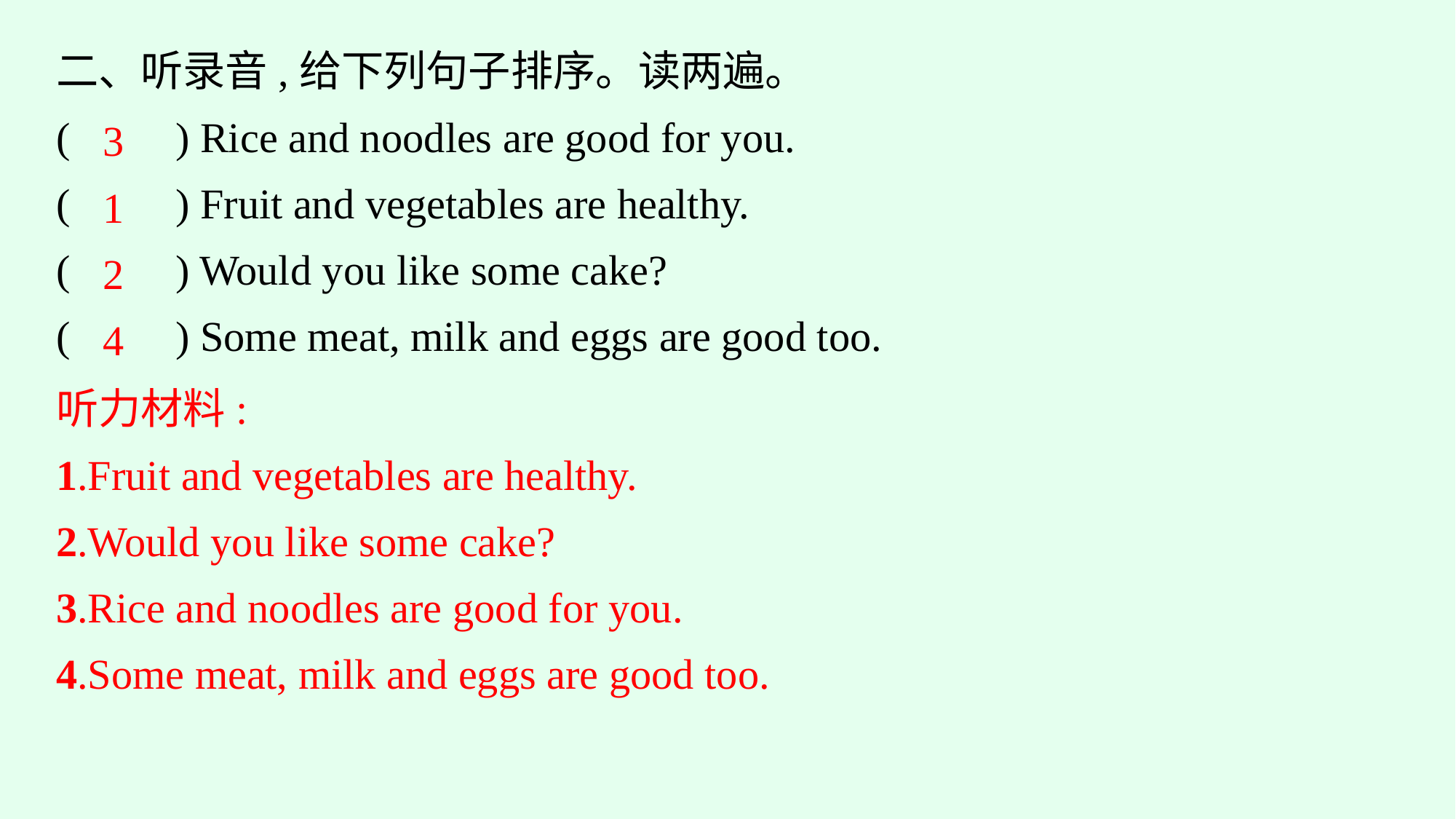

二、听录音,给下列句子排序。读两遍。
(　　) Rice and noodles are good for you.
(　　) Fruit and vegetables are healthy.
(　　) Would you like some cake?
(　　) Some meat, milk and eggs are good too.
3
1
2
4
听力材料:
1.Fruit and vegetables are healthy.
2.Would you like some cake?
3.Rice and noodles are good for you.
4.Some meat, milk and eggs are good too.